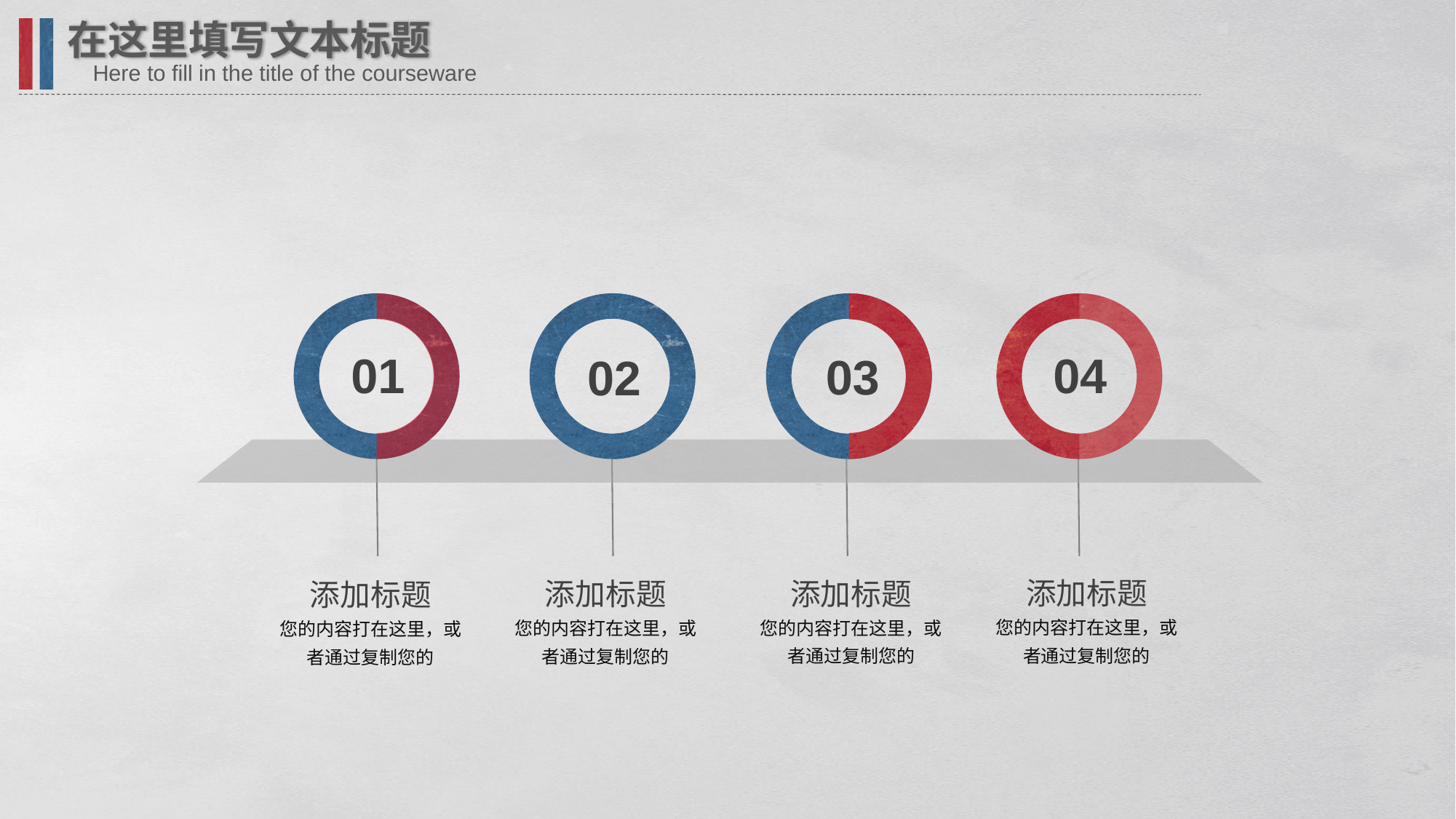

在这里填写文本标题

Here to fill in the title of the courseware

01
04
03
02

添加标题
添加标题
添加标题
添加标题
您的内容打在这里，或者通过复制您的
您的内容打在这里，或者通过复制您的
您的内容打在这里，或者通过复制您的
您的内容打在这里，或者通过复制您的